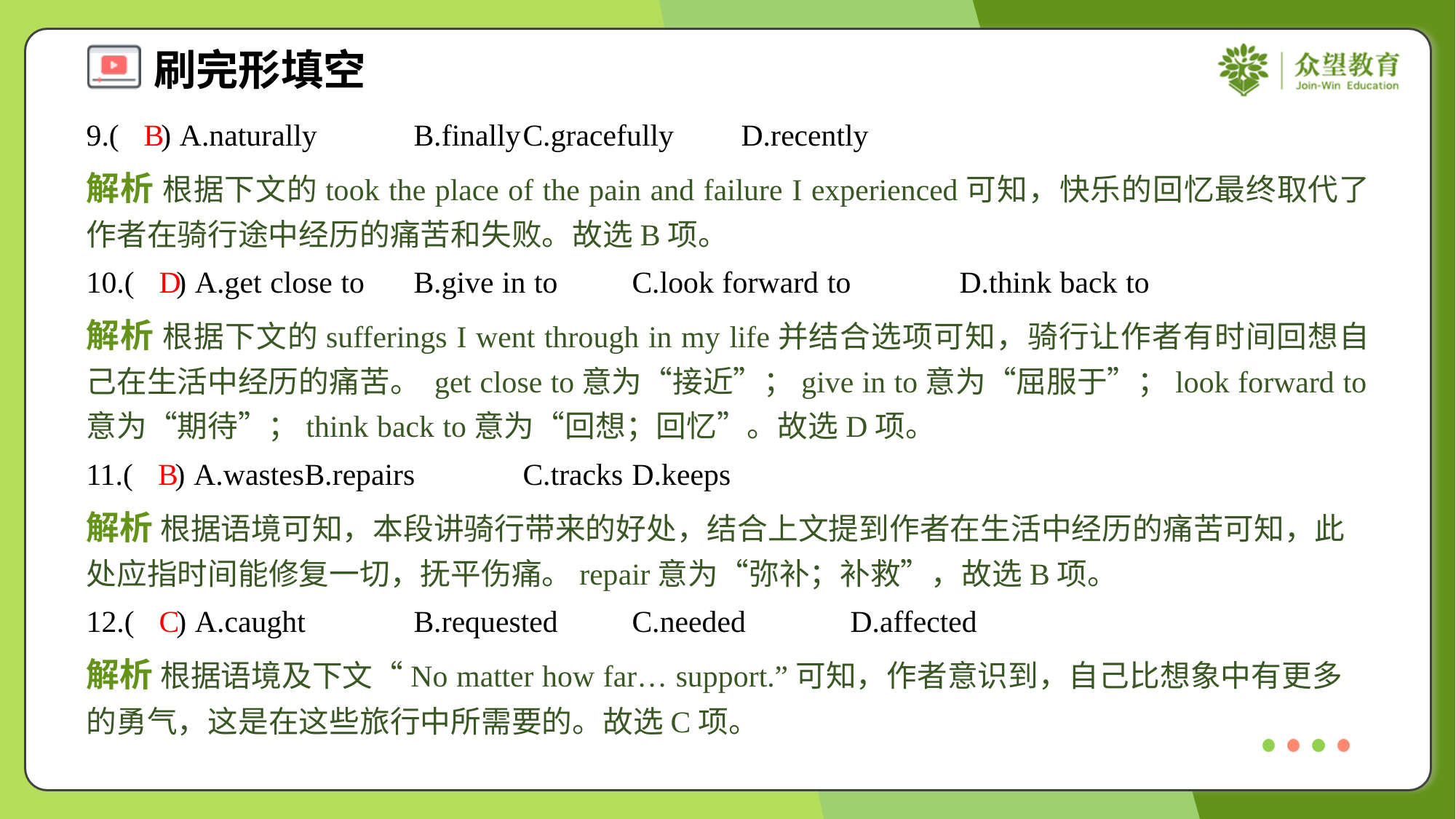

9.(     ) A.naturally	B.finally	C.gracefully	D.recently
B
解析 根据下文的took the place of the pain and failure I experienced可知，快乐的回忆最终取代了作者在骑行途中经历的痛苦和失败。故选B项。
10.(     ) A.get close to	B.give in to	C.look forward to	D.think back to
D
解析 根据下文的sufferings I went through in my life并结合选项可知，骑行让作者有时间回想自己在生活中经历的痛苦。 get close to意为“接近”；give in to意为“屈服于”；look forward to意为“期待”；think back to意为“回想；回忆”。故选D项。
11.(     ) A.wastes	B.repairs	C.tracks	D.keeps
B
解析 根据语境可知，本段讲骑行带来的好处，结合上文提到作者在生活中经历的痛苦可知，此处应指时间能修复一切，抚平伤痛。repair意为“弥补；补救”，故选B项。
12.(     ) A.caught	B.requested	C.needed	D.affected
C
解析 根据语境及下文“No matter how far… support.”可知，作者意识到，自己比想象中有更多的勇气，这是在这些旅行中所需要的。故选C项。